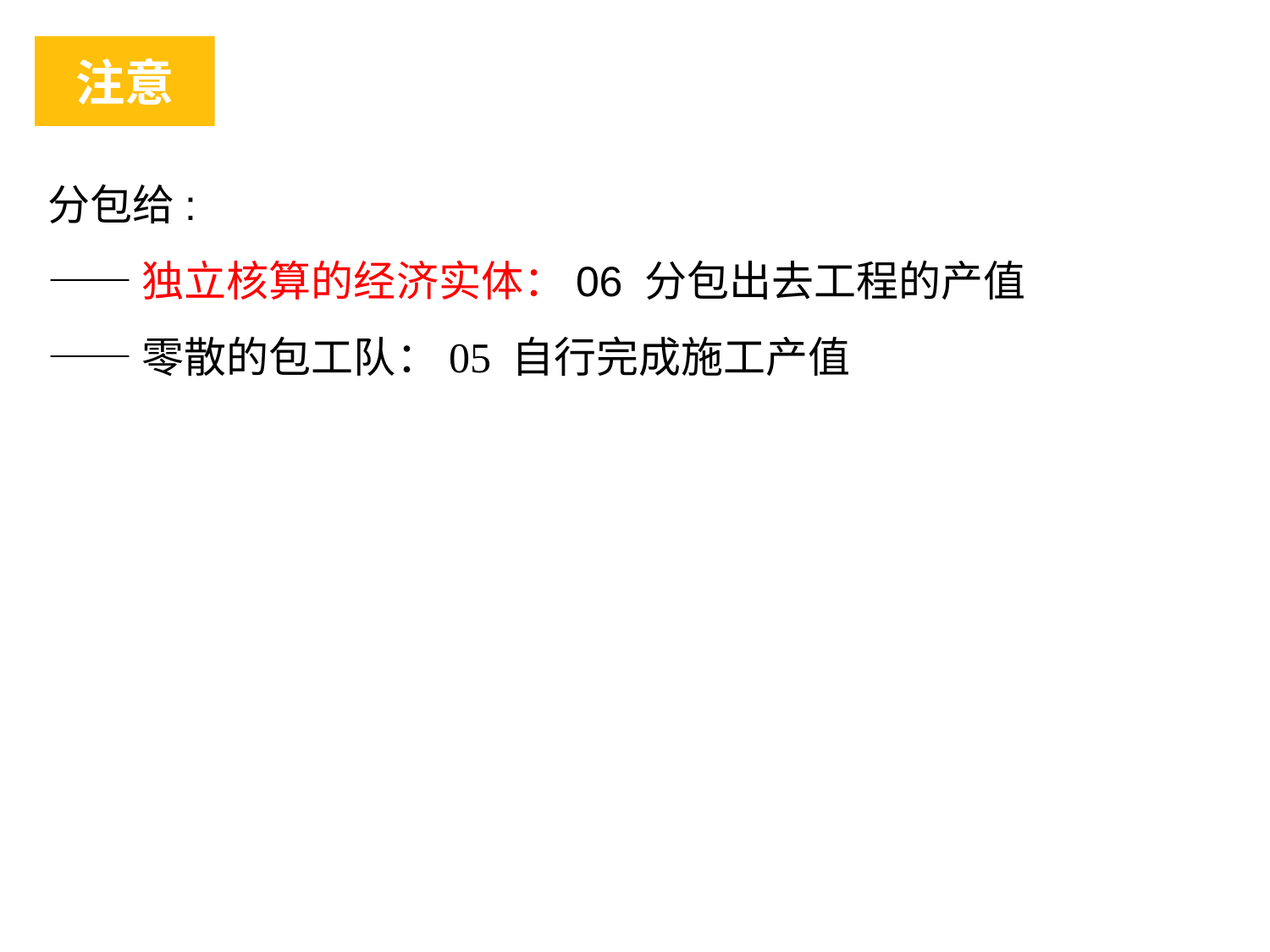

注意
分包给:
——独立核算的经济实体：06 分包出去工程的产值
——零散的包工队：05 自行完成施工产值